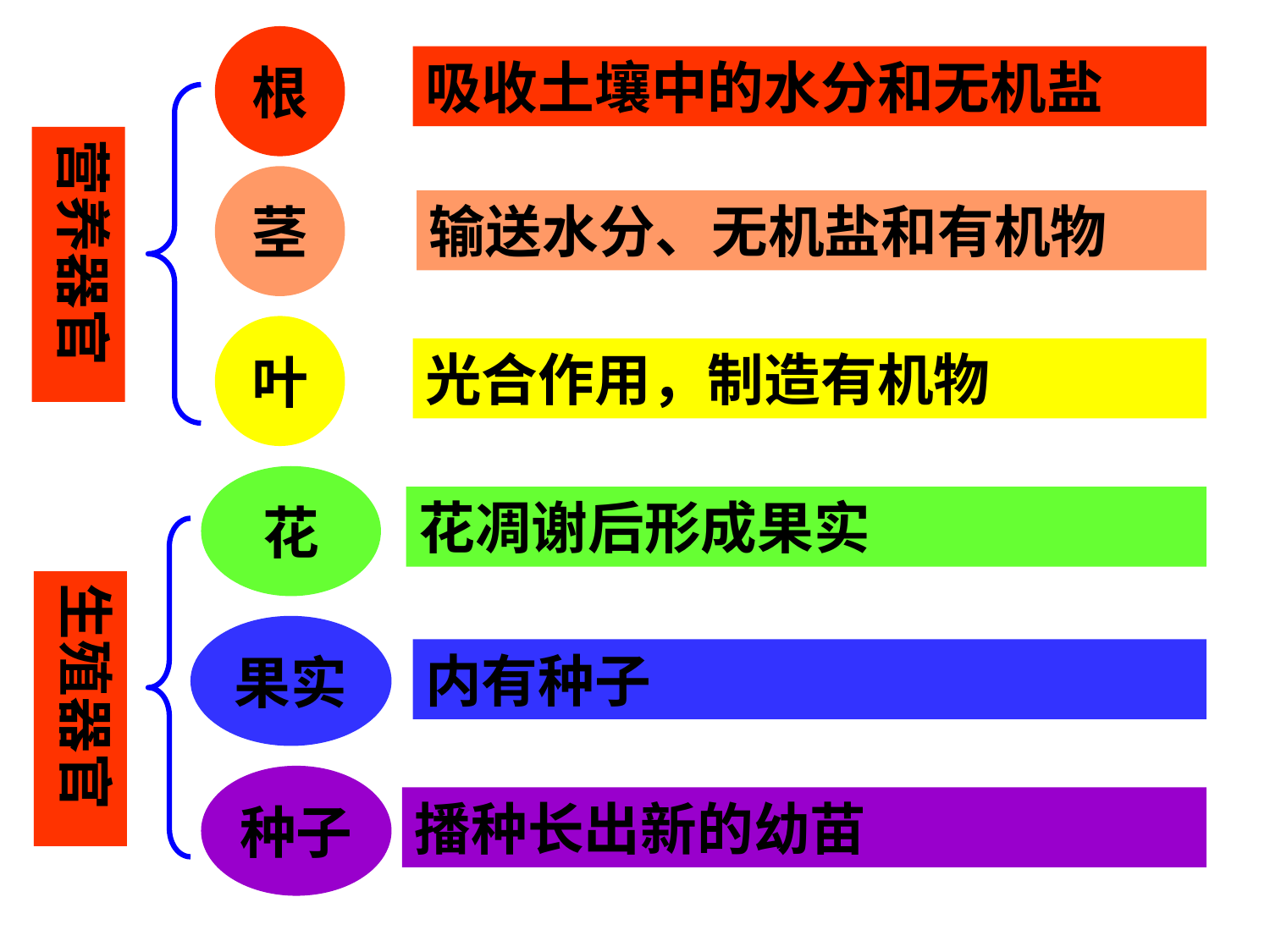

根
吸收土壤中的水分和无机盐

营养器官
茎
输送水分、无机盐和有机物
叶
光合作用，制造有机物
花
花凋谢后形成果实

生殖器官
果实
内有种子
种子
播种长出新的幼苗